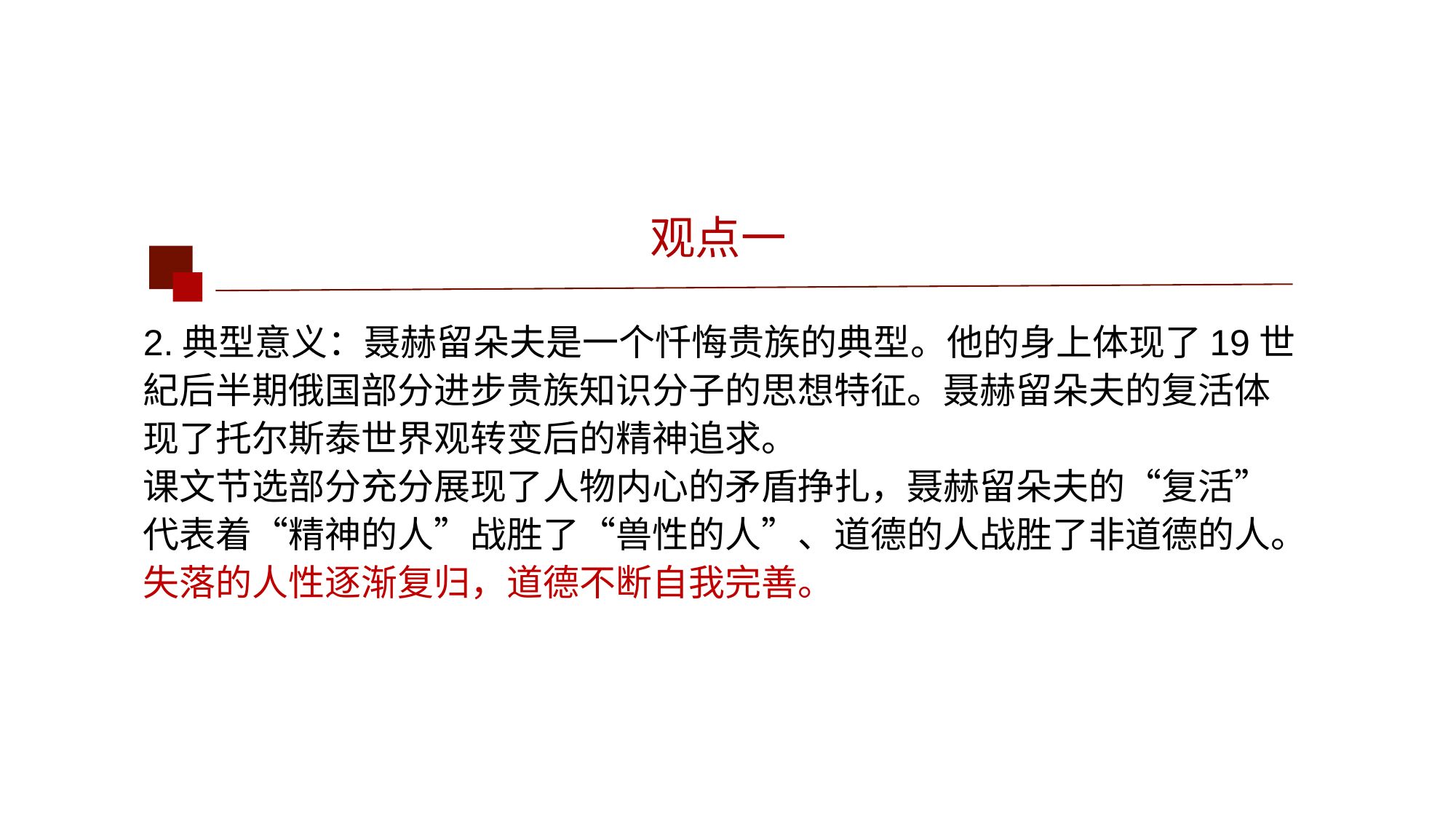

观点一

2.典型意义：聂赫留朵夫是一个忏悔贵族的典型。他的身上体现了19世紀后半期俄国部分进步贵族知识分子的思想特征。聂赫留朵夫的复活体现了托尔斯泰世界观转变后的精神追求。
课文节选部分充分展现了人物内心的矛盾挣扎，聂赫留朵夫的“复活”代表着“精神的人”战胜了“兽性的人”、道德的人战胜了非道德的人。失落的人性逐渐复归，道德不断自我完善。